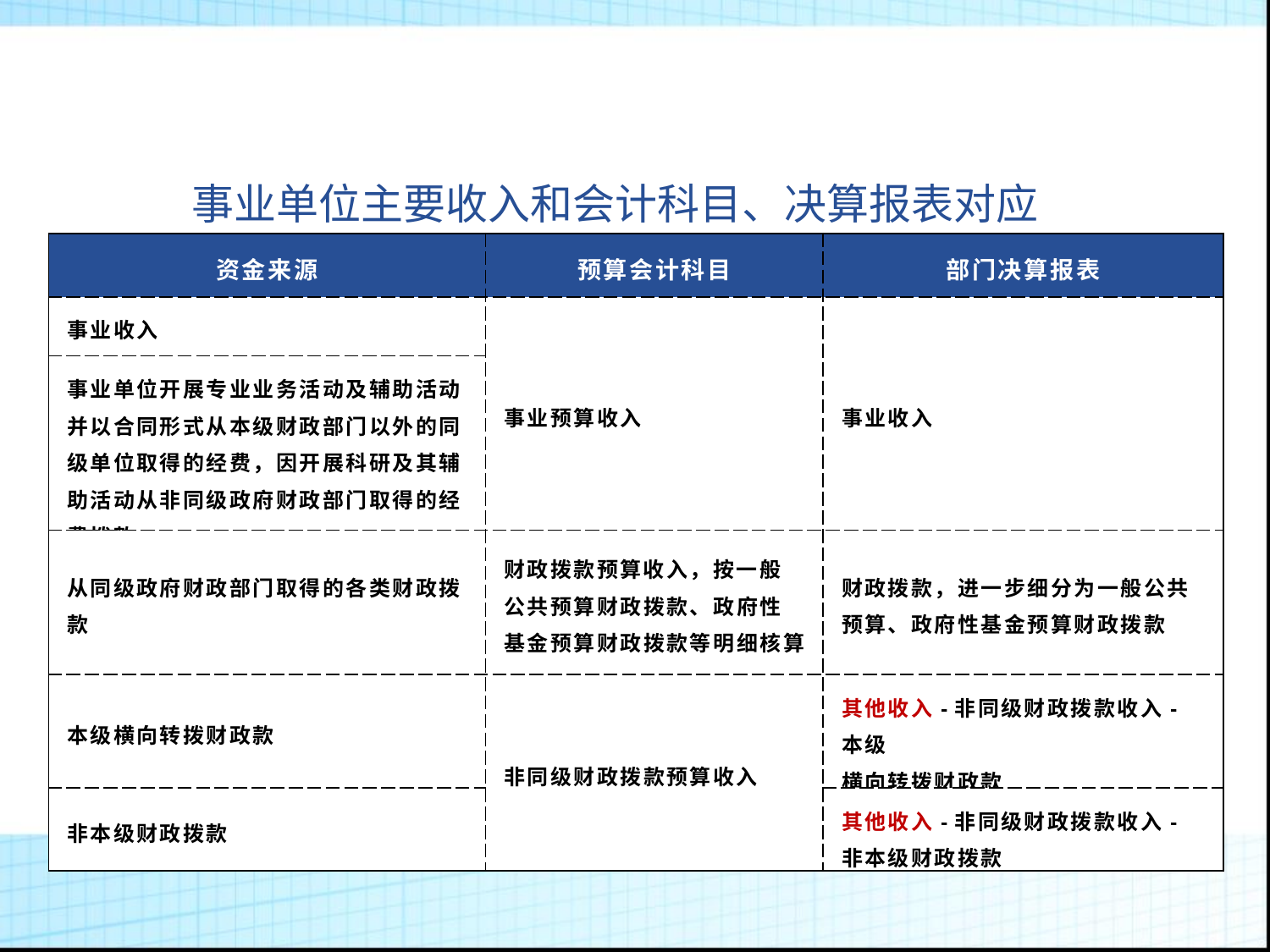

事业单位主要收入和会计科目、决算报表对应
| 资金来源 | 预算会计科目 | 部门决算报表 |
| --- | --- | --- |
| 事业收入 | 事业预算收入 | 事业收入 |
| 事业单位开展专业业务活动及辅助活动并以合同形式从本级财政部门以外的同级单位取得的经费，因开展科研及其辅助活动从非同级政府财政部门取得的经费拨款 |  |  |
| 从同级政府财政部门取得的各类财政拨款 | 财政拨款预算收入，按一般公共预算财政拨款、政府性基金预算财政拨款等明细核算 | 财政拨款，进一步细分为一般公共预算、政府性基金预算财政拨款 |
| 本级横向转拨财政款 | 非同级财政拨款预算收入 | 其他收入-非同级财政拨款收入-本级 横向转拨财政款 |
| 非本级财政拨款 |  | 其他收入-非同级财政拨款收入-非本级财政拨款 |